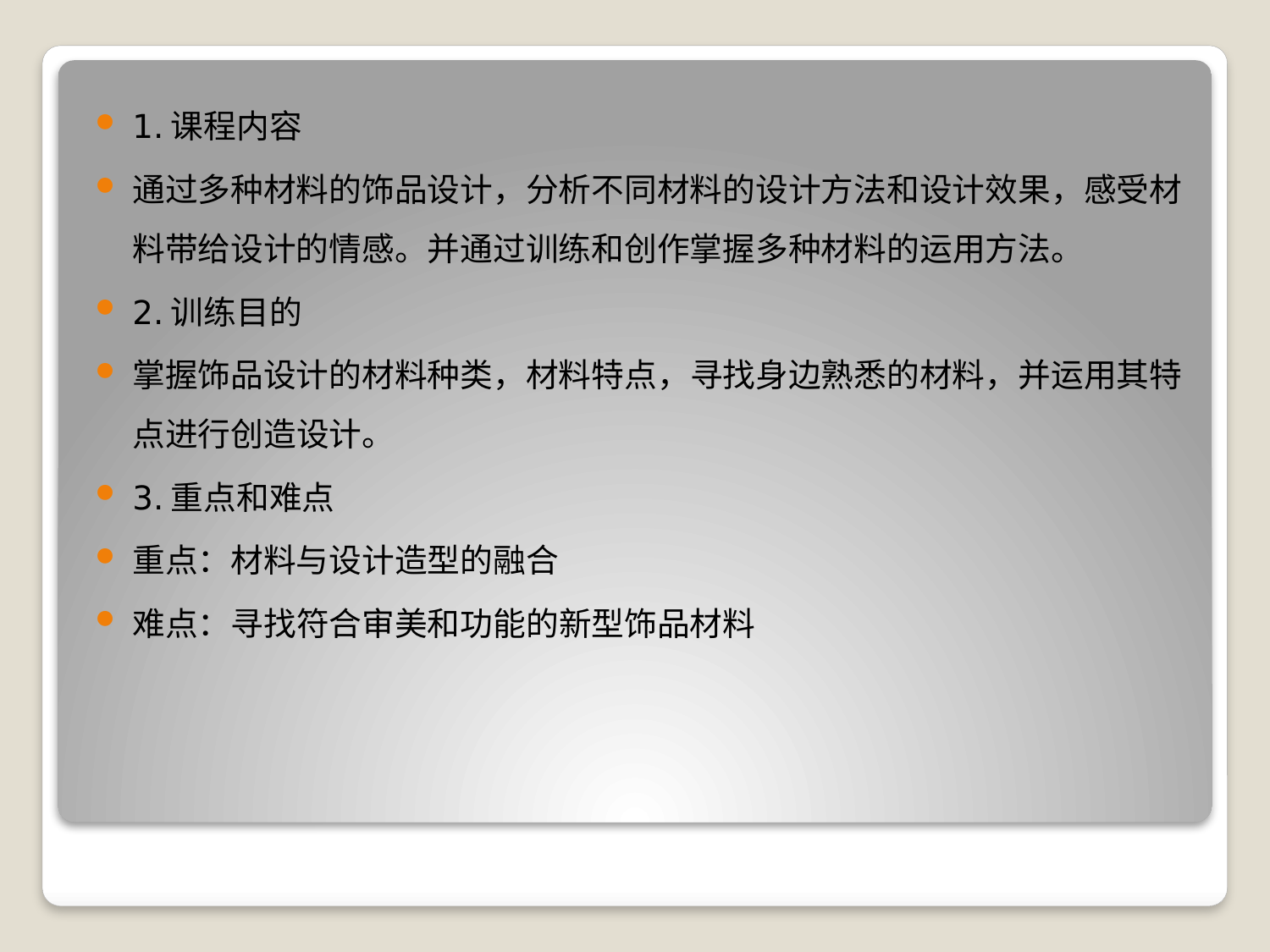

1.课程内容
通过多种材料的饰品设计，分析不同材料的设计方法和设计效果，感受材料带给设计的情感。并通过训练和创作掌握多种材料的运用方法。
2.训练目的
掌握饰品设计的材料种类，材料特点，寻找身边熟悉的材料，并运用其特点进行创造设计。
3.重点和难点
重点：材料与设计造型的融合
难点：寻找符合审美和功能的新型饰品材料

#